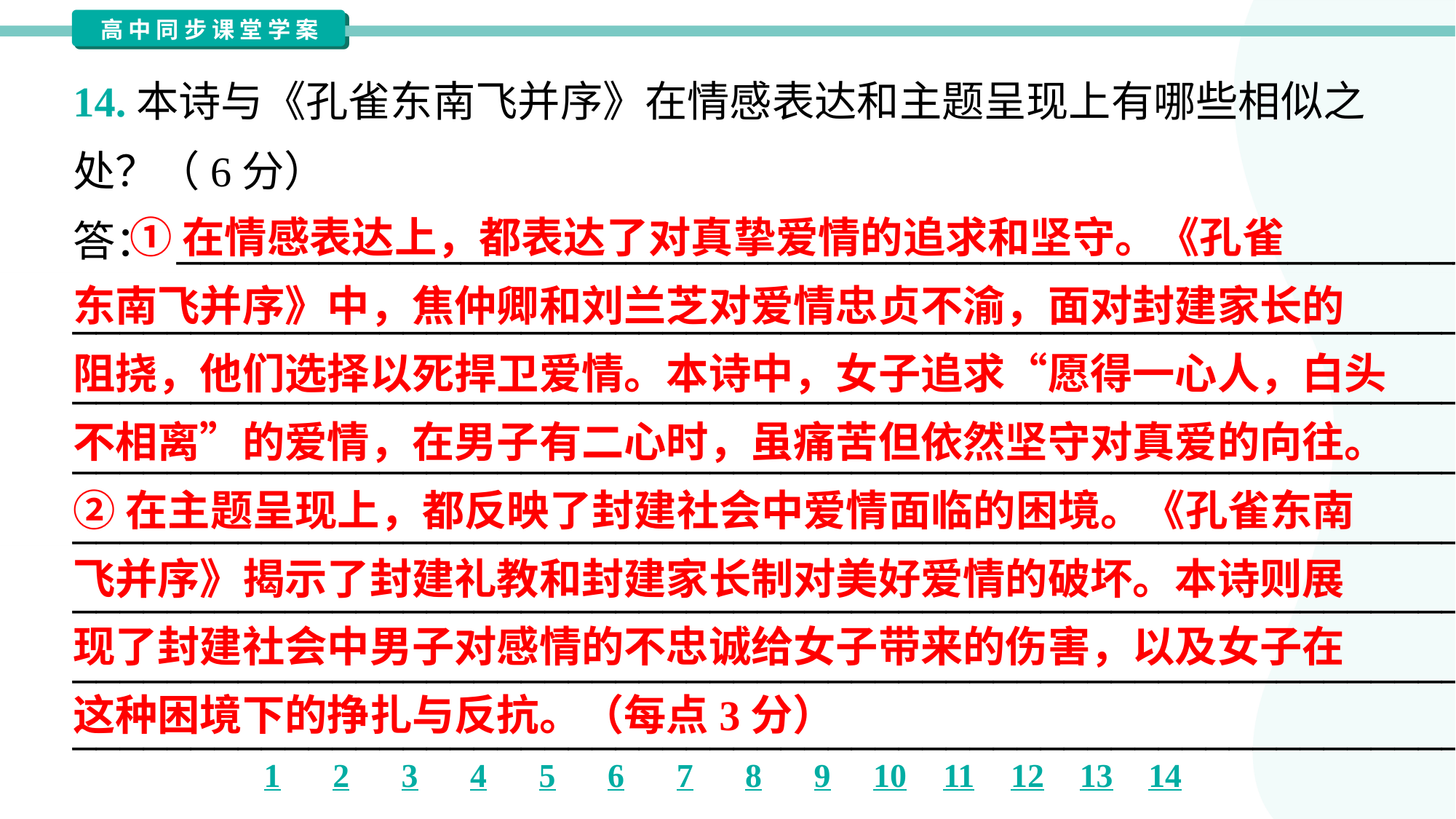

14.本诗与《孔雀东南飞并序》在情感表达和主题呈现上有哪些相似之
处？（6分）
答： ________________________________________________________
_____________________________________________________________
_____________________________________________________________
_____________________________________________________________
_____________________________________________________________
_____________________________________________________________
_____________________________________________________________
_____________________________________________________________
      ①在情感表达上，都表达了对真挚爱情的追求和坚守。《孔雀
东南飞并序》中，焦仲卿和刘兰芝对爱情忠贞不渝，面对封建家长的
阻挠，他们选择以死捍卫爱情。本诗中，女子追求“愿得一心人，白头
不相离”的爱情，在男子有二心时，虽痛苦但依然坚守对真爱的向往。
②在主题呈现上，都反映了封建社会中爱情面临的困境。《孔雀东南
飞并序》揭示了封建礼教和封建家长制对美好爱情的破坏。本诗则展
现了封建社会中男子对感情的不忠诚给女子带来的伤害，以及女子在
这种困境下的挣扎与反抗。（每点3分）